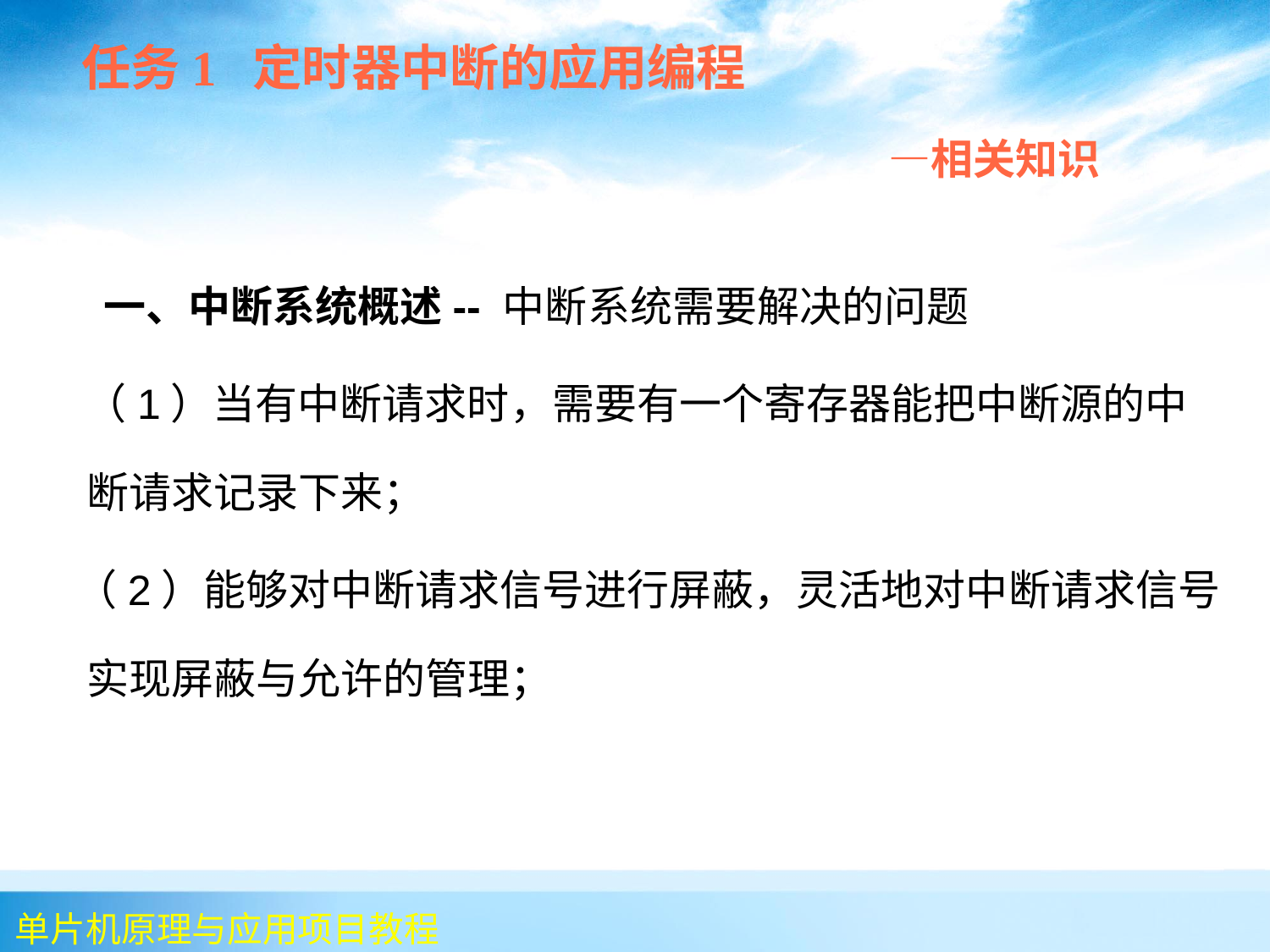

任务1  定时器中断的应用编程
                                                                            —相关知识
     一、中断系统概述-- 中断系统需要解决的问题
   （1）当有中断请求时，需要有一个寄存器能把中断源的中断请求记录下来；
  （2）能够对中断请求信号进行屏蔽，灵活地对中断请求信号实现屏蔽与允许的管理；